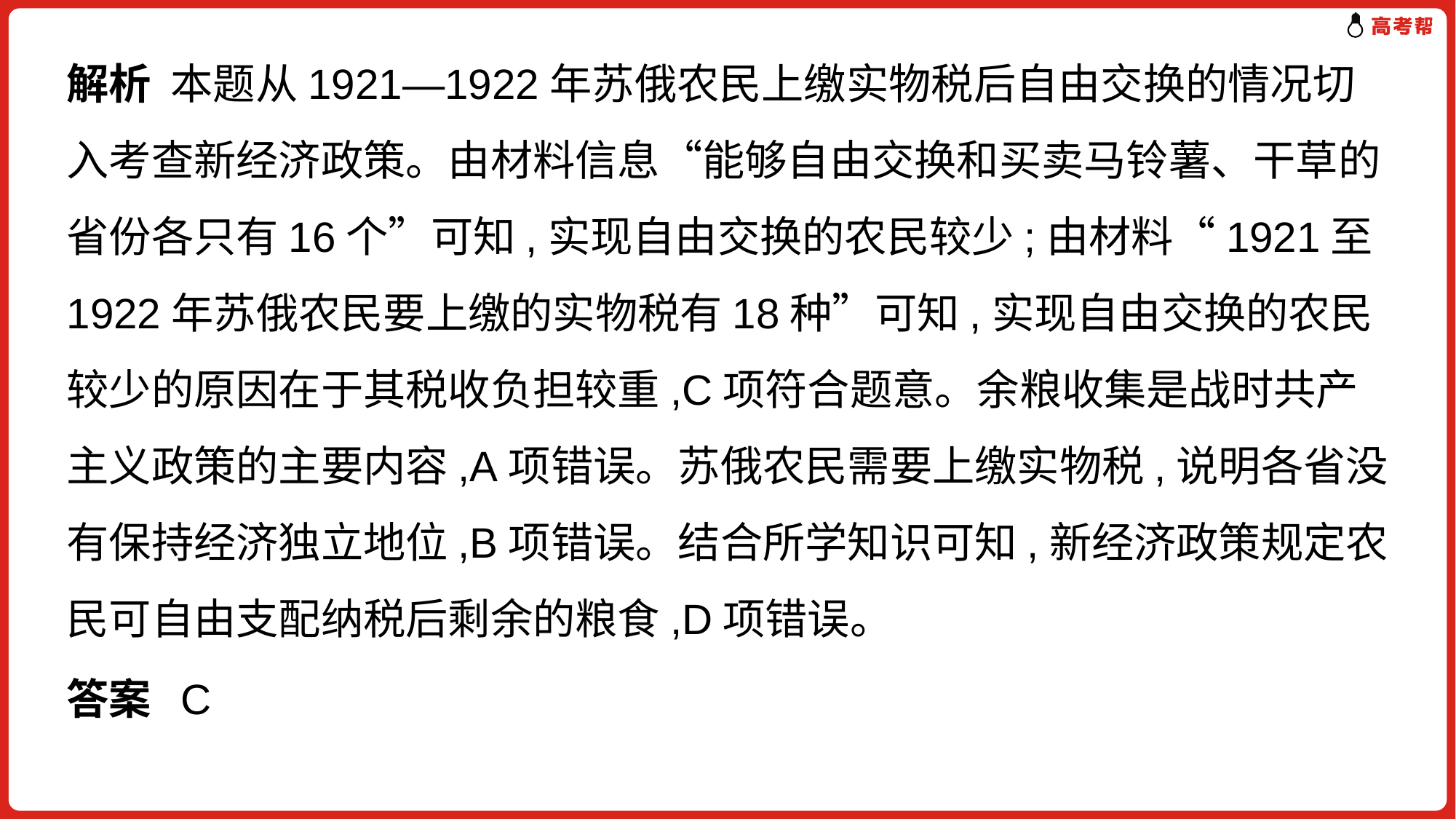

解析  本题从1921—1922年苏俄农民上缴实物税后自由交换的情况切入考查新经济政策。由材料信息“能够自由交换和买卖马铃薯、干草的省份各只有16个”可知,实现自由交换的农民较少;由材料“1921至1922年苏俄农民要上缴的实物税有18种”可知,实现自由交换的农民较少的原因在于其税收负担较重,C项符合题意。余粮收集是战时共产主义政策的主要内容,A项错误。苏俄农民需要上缴实物税,说明各省没有保持经济独立地位,B项错误。结合所学知识可知,新经济政策规定农民可自由支配纳税后剩余的粮食,D项错误。
答案  C